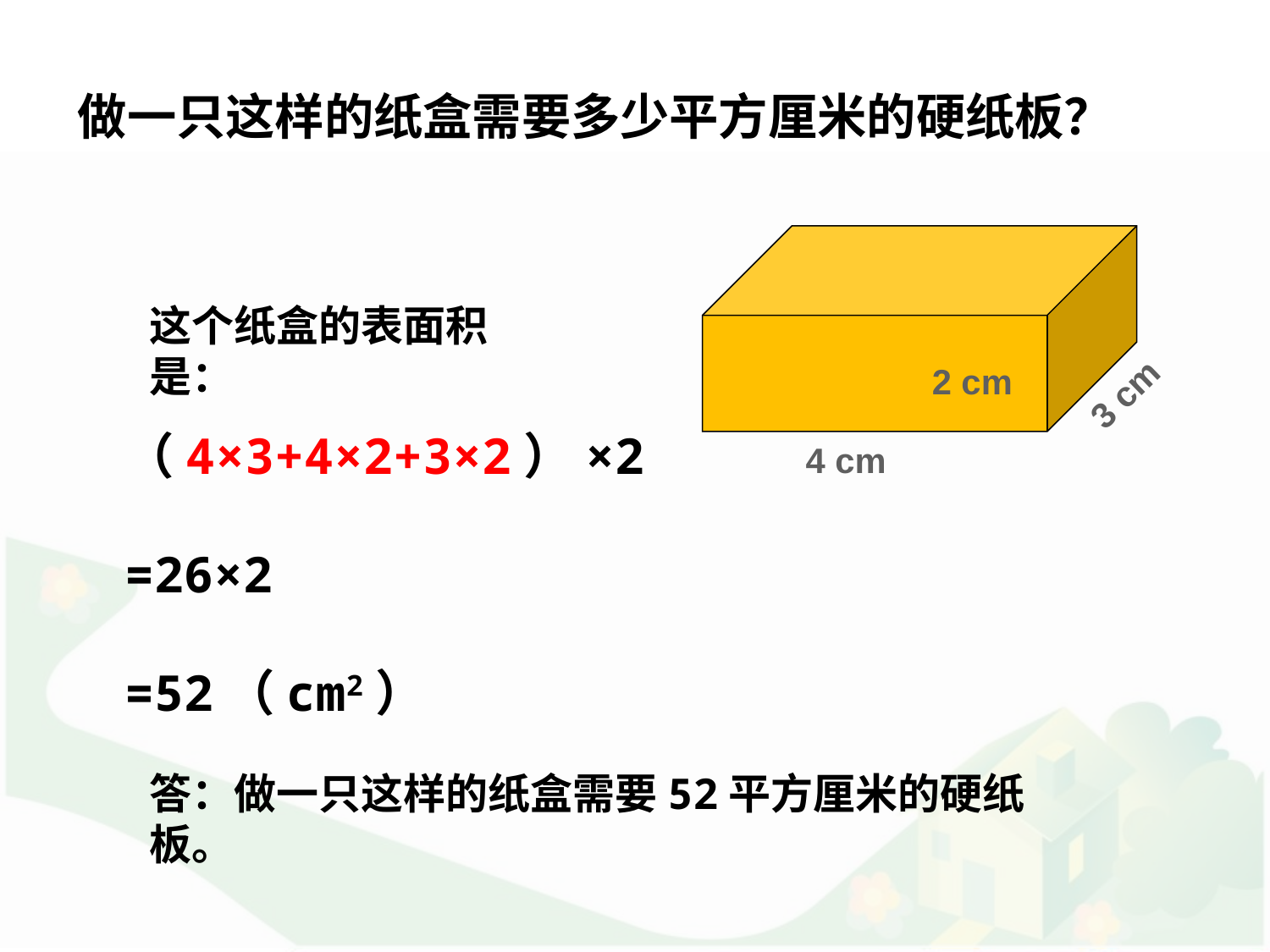

# 做一只这样的纸盒需要多少平方厘米的硬纸板？

3 cm
2 cm
4 cm
这个纸盒的表面积是：
（4×3+4×2+3×2）×2

=26×2

=52（cm2）
答：做一只这样的纸盒需要52平方厘米的硬纸板。